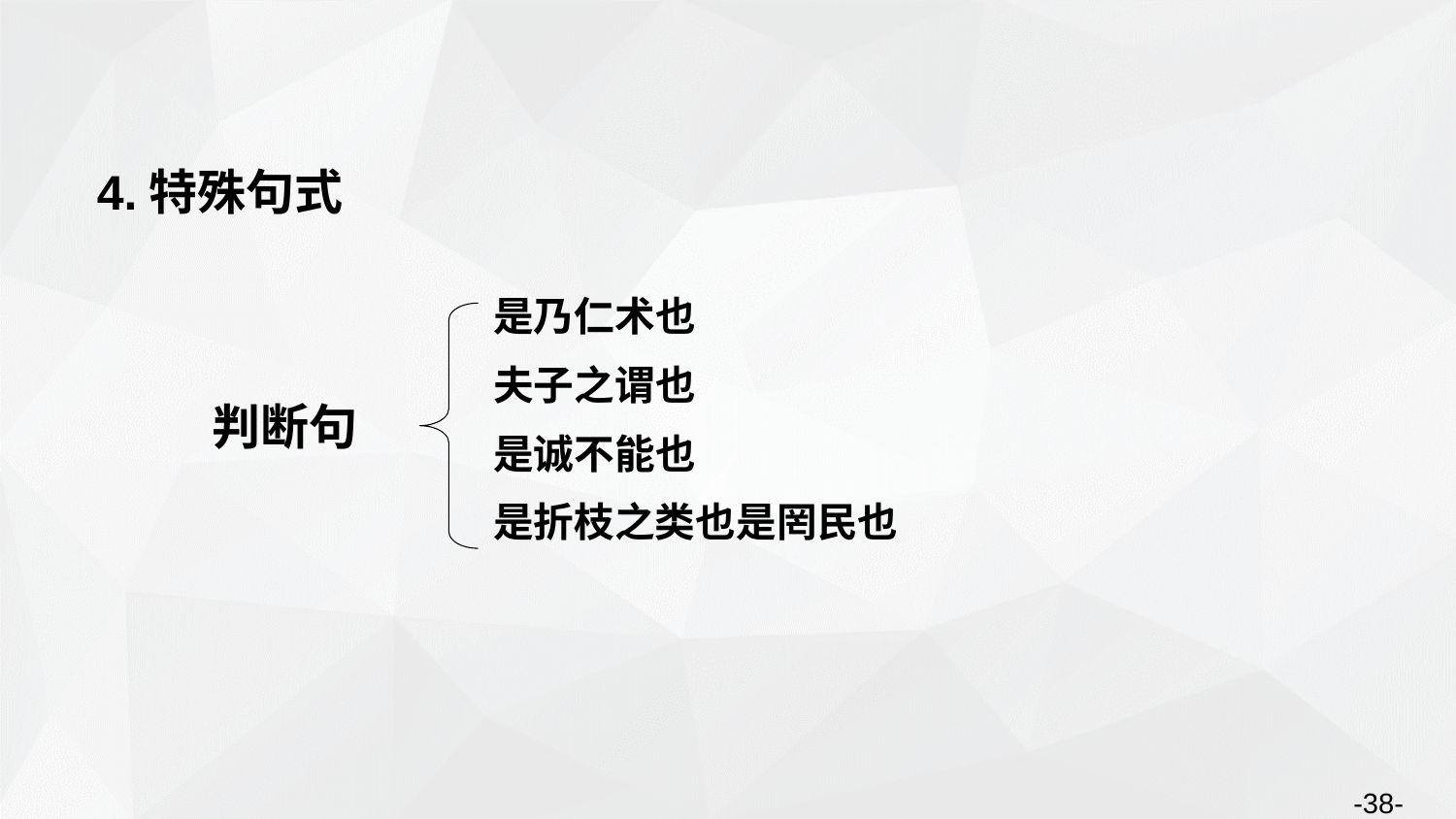

4.特殊句式
是乃仁术也
夫子之谓也
是诚不能也
是折枝之类也是罔民也

判断句
-38-